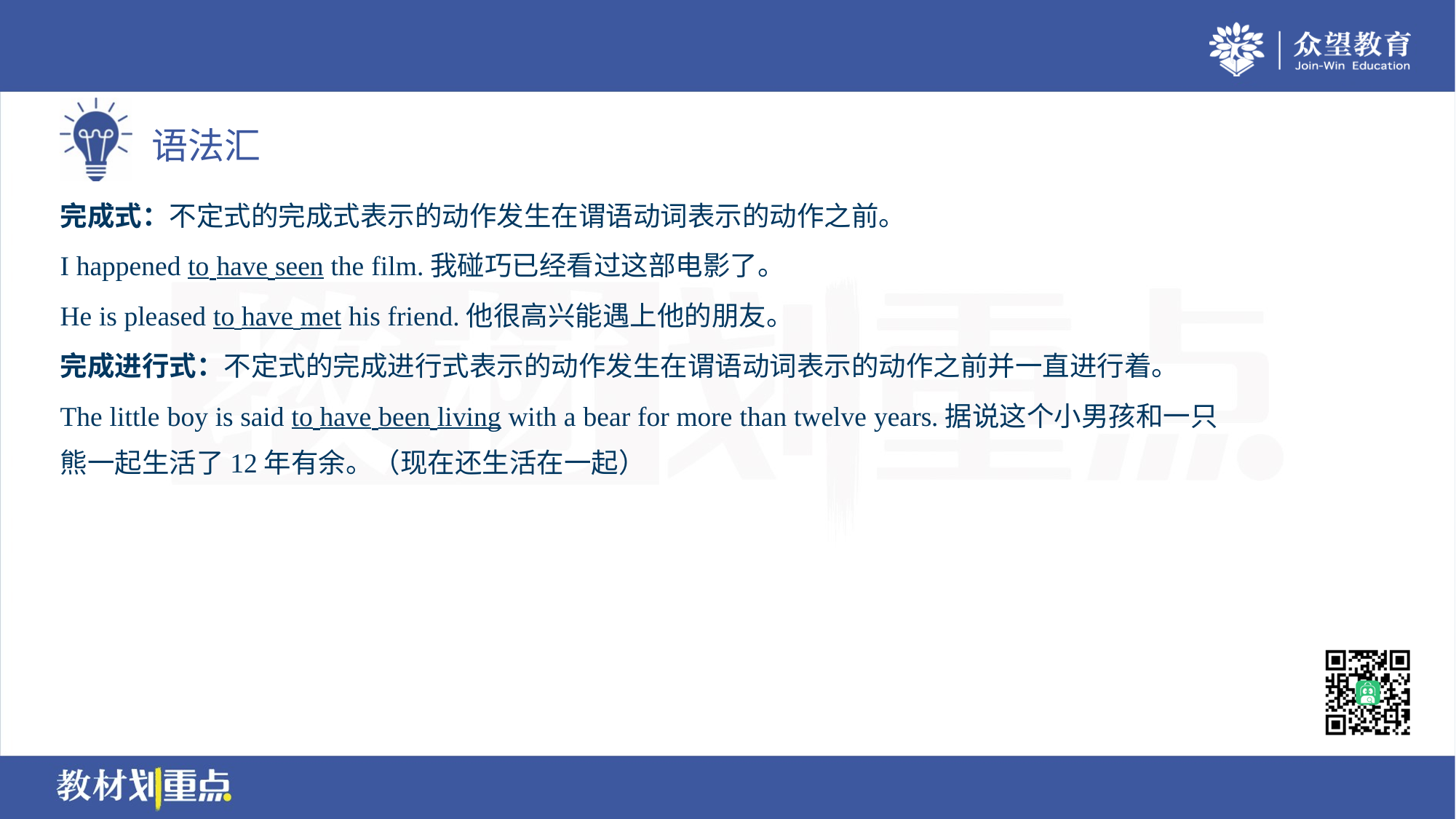

完成式：不定式的完成式表示的动作发生在谓语动词表示的动作之前。
I happened to have seen the film.我碰巧已经看过这部电影了。
He is pleased to have met his friend.他很高兴能遇上他的朋友。
完成进行式：不定式的完成进行式表示的动作发生在谓语动词表示的动作之前并一直进行着。
The little boy is said to have been living with a bear for more than twelve years.据说这个小男孩和一只
熊一起生活了12年有余。（现在还生活在一起）